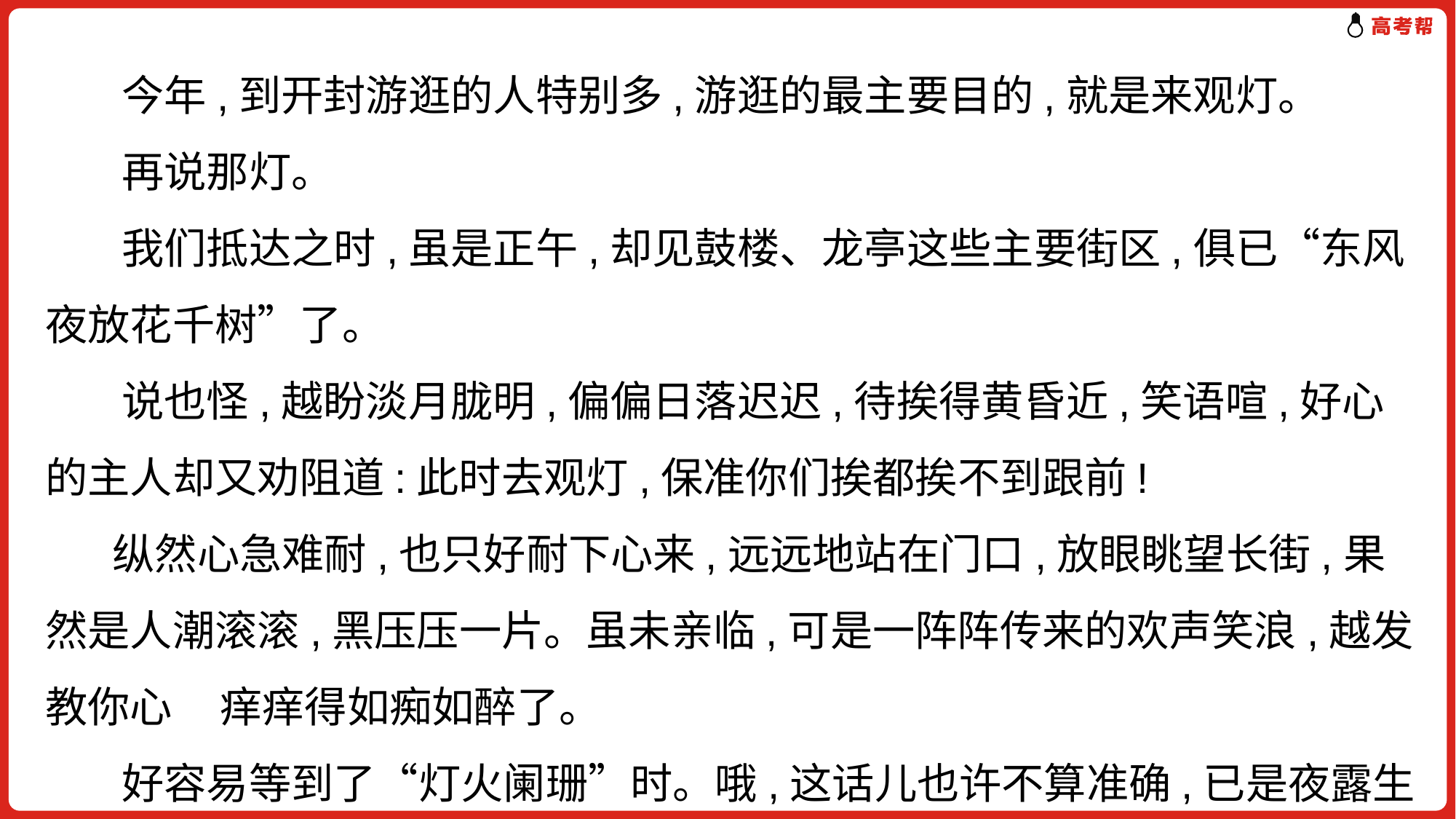

今年,到开封游逛的人特别多,游逛的最主要目的,就是来观灯。
       再说那灯。
       我们抵达之时,虽是正午,却见鼓楼、龙亭这些主要街区,俱已“东风夜放花千树”了。
       说也怪,越盼淡月胧明,偏偏日落迟迟,待挨得黄昏近,笑语喧,好心的主人却又劝阻道:此时去观灯,保准你们挨都挨不到跟前!
      纵然心急难耐,也只好耐下心来,远远地站在门口,放眼眺望长街,果然是人潮滚滚,黑压压一片。虽未亲临,可是一阵阵传来的欢声笑浪,越发教你心     痒痒得如痴如醉了。
       好容易等到了“灯火阑珊”时。哦,这话儿也许不算准确,已是夜露生